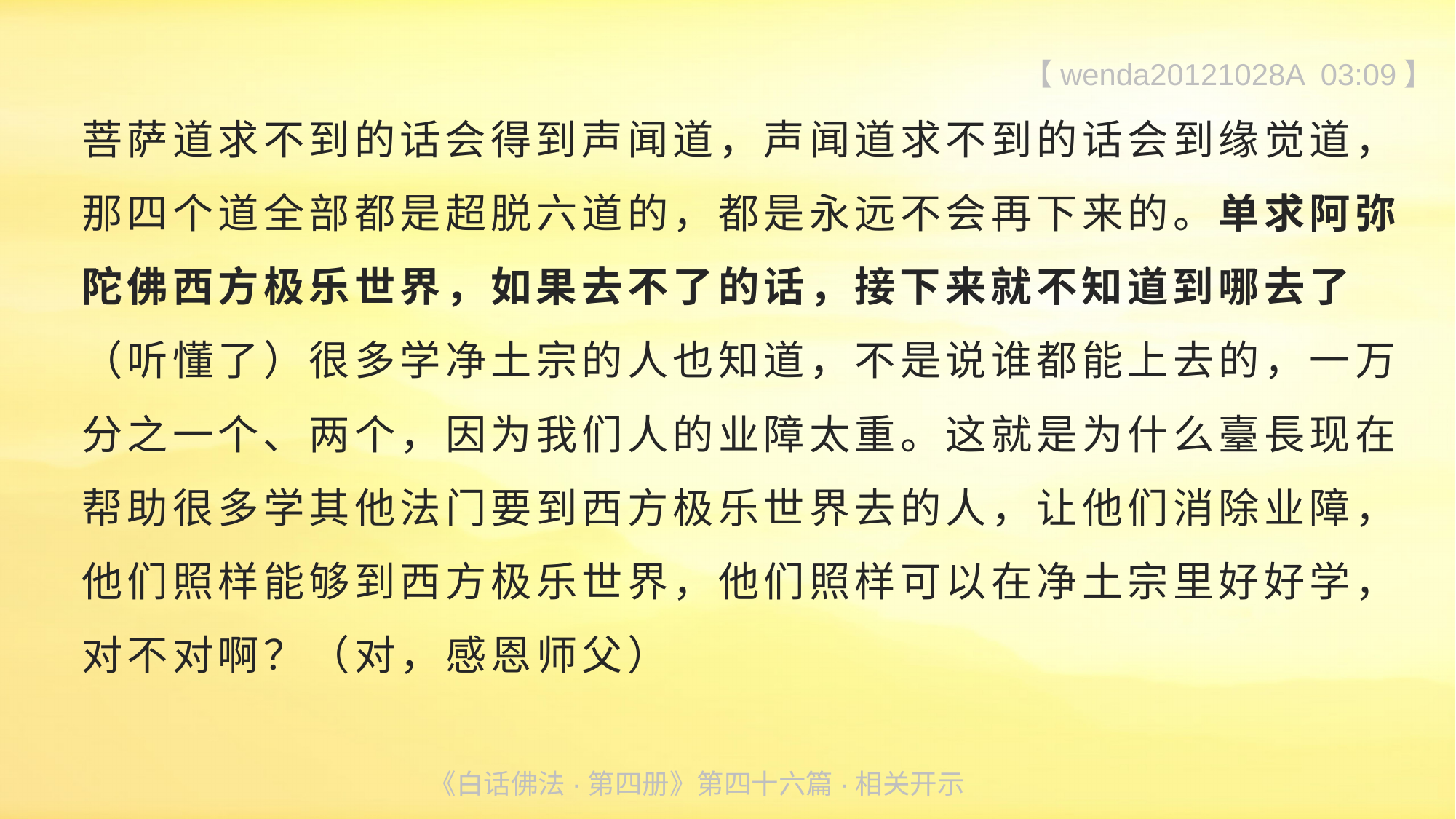

【wenda20121028A  03:09】
菩萨道求不到的话会得到声闻道，声闻道求不到的话会到缘觉道，那四个道全部都是超脱六道的，都是永远不会再下来的。单求阿弥陀佛西方极乐世界，如果去不了的话，接下来就不知道到哪去了（听懂了）很多学净土宗的人也知道，不是说谁都能上去的，一万分之一个、两个，因为我们人的业障太重。这就是为什么臺長现在帮助很多学其他法门要到西方极乐世界去的人，让他们消除业障，他们照样能够到西方极乐世界，他们照样可以在净土宗里好好学，对不对啊？（对，感恩师父）

《白话佛法·第四册》第四十六篇·相关开示